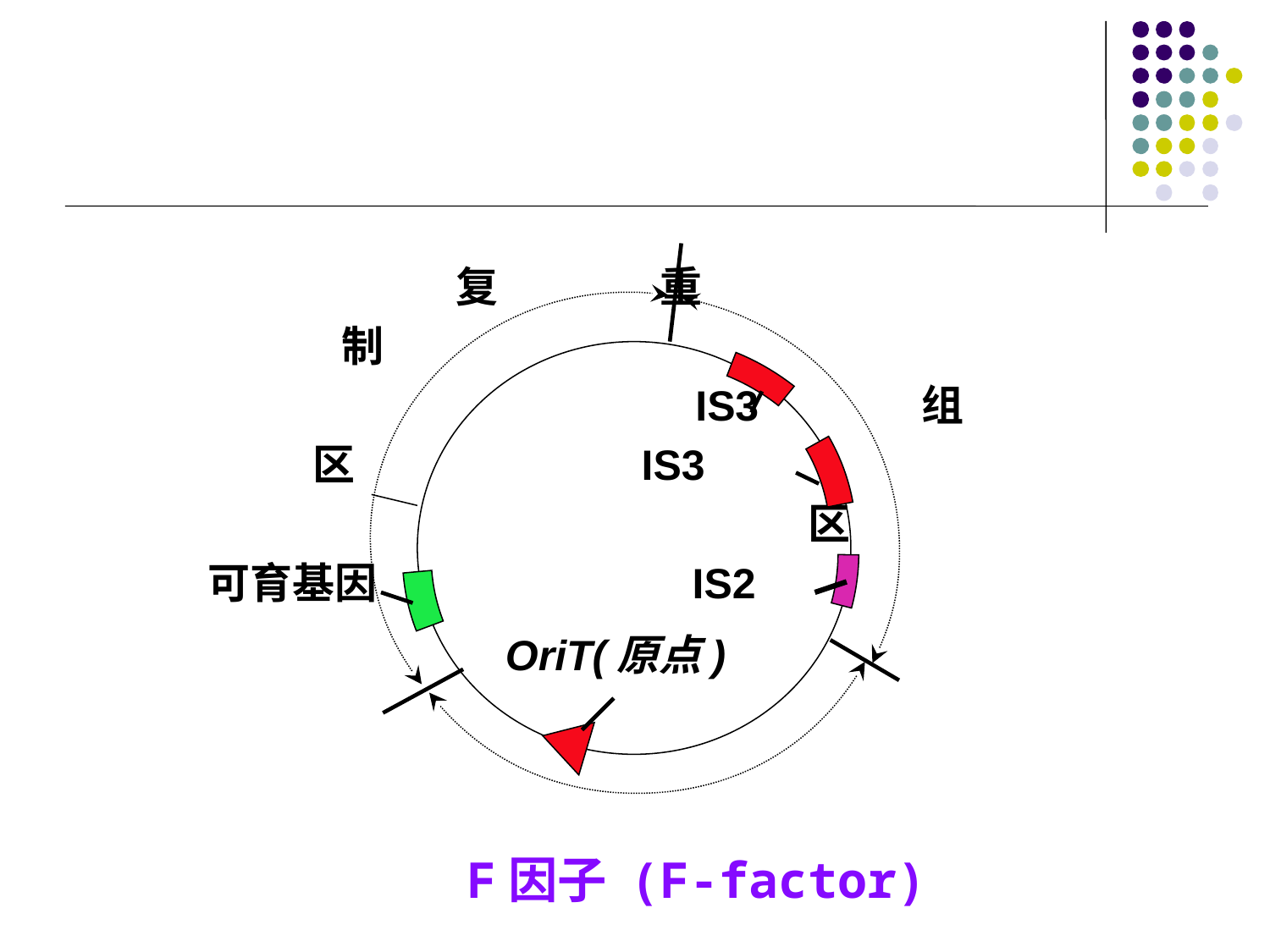

复                 重
                   制
                                              IS3             组
                区                             IS3
                                                                    区
     可育基因                                IS2
                          OriT(原点)

# F因子 (F-factor)